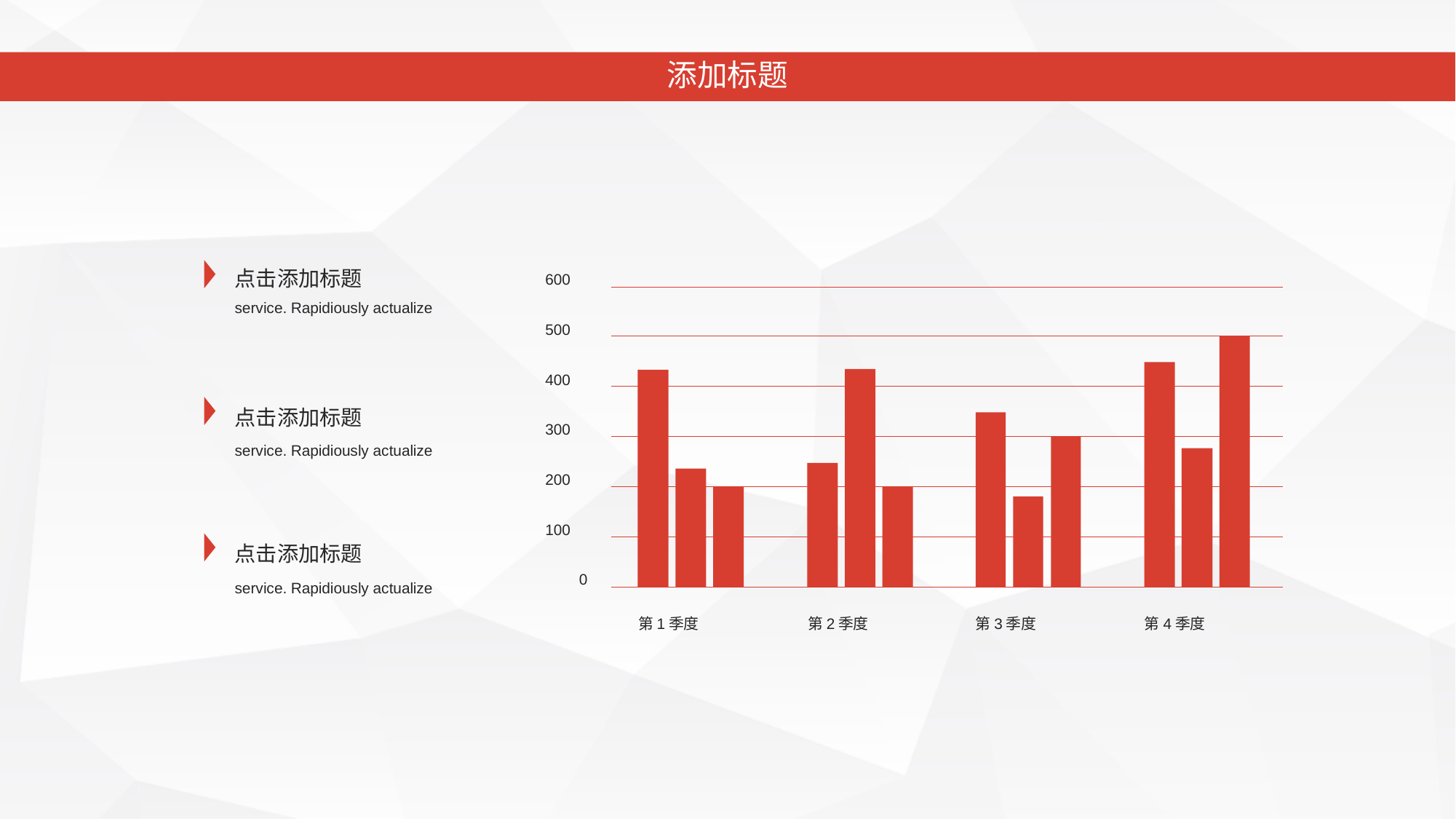

添加标题

点击添加标题

600

service. Rapidiously actualize
500

400

点击添加标题

300
service. Rapidiously actualize

200

100
点击添加标题

0
service. Rapidiously actualize

第1季度
第2季度
第3季度
第4季度